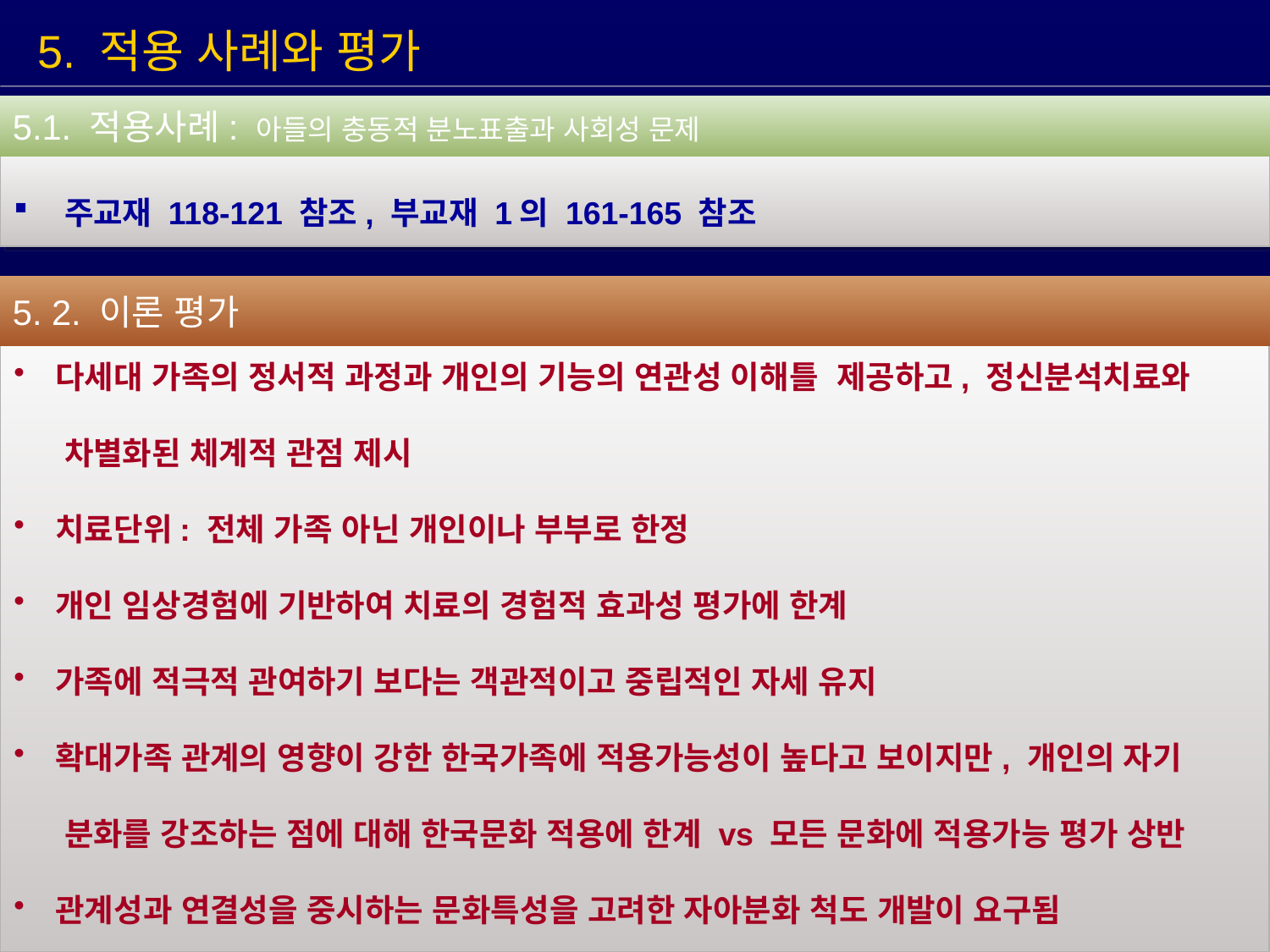

5. 적용 사례와 평가

5.1. 적용사례: 아들의 충동적 분노표출과 사회성 문제

  주교재 118-121 참조, 부교재 1의 161-165 참조
5. 2. 이론 평가
 다세대 가족의 정서적 과정과 개인의 기능의 연관성 이해틀  제공하고, 정신분석치료와
  차별화된 체계적 관점 제시
 치료단위: 전체 가족 아닌 개인이나 부부로 한정
 개인 임상경험에 기반하여 치료의 경험적 효과성 평가에 한계
 가족에 적극적 관여하기 보다는 객관적이고 중립적인 자세 유지
 확대가족 관계의 영향이 강한 한국가족에 적용가능성이 높다고 보이지만, 개인의 자기
  분화를 강조하는 점에 대해 한국문화 적용에 한계 vs 모든 문화에 적용가능 평가 상반
 관계성과 연결성을 중시하는 문화특성을 고려한 자아분화 척도 개발이 요구됨